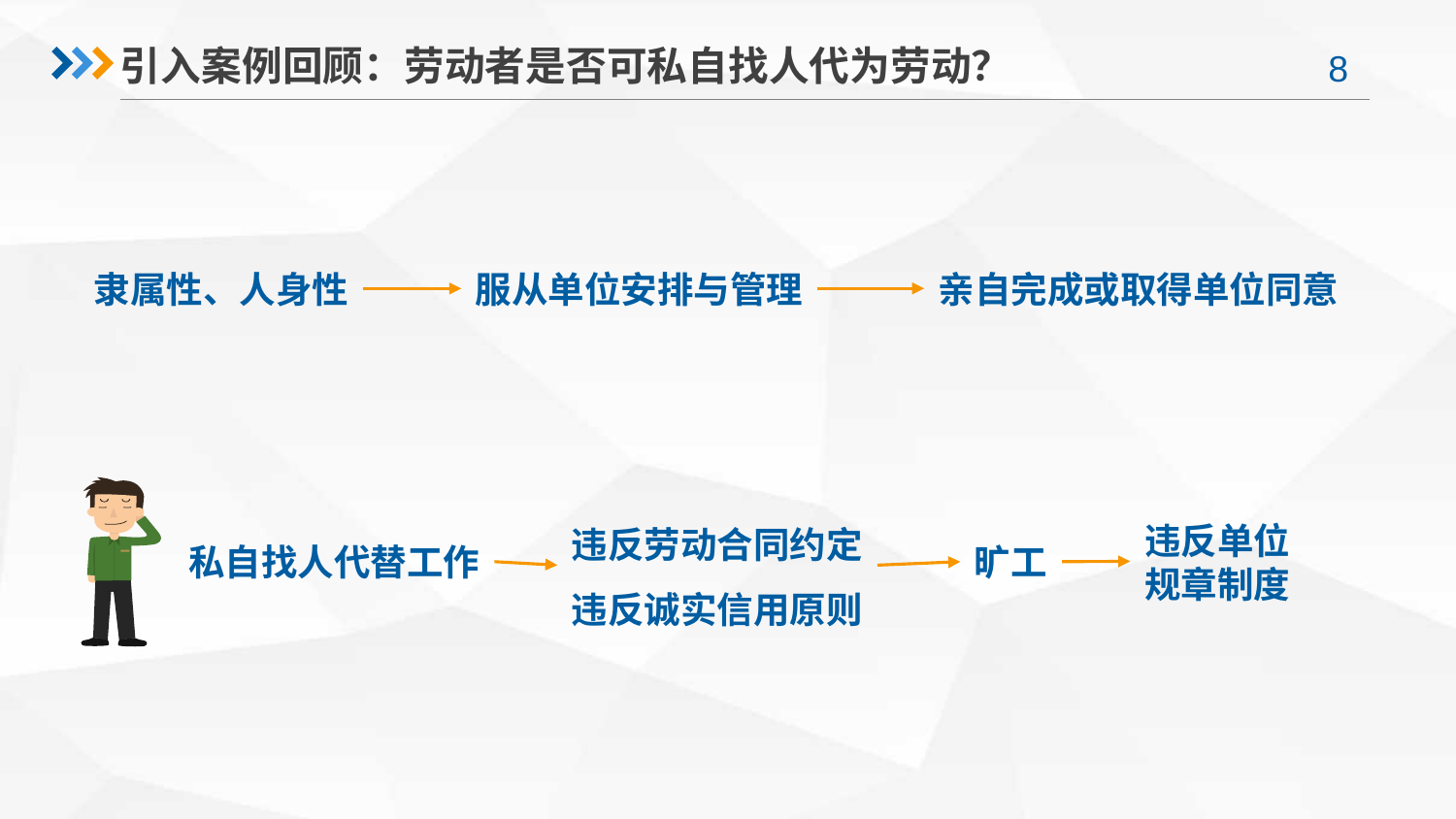

引入案例回顾：劳动者是否可私自找人代为劳动？

隶属性、人身性
服从单位安排与管理
亲自完成或取得单位同意

违反劳动合同约定
违反诚实信用原则
违反单位
规章制度
旷工
私自找人代替工作